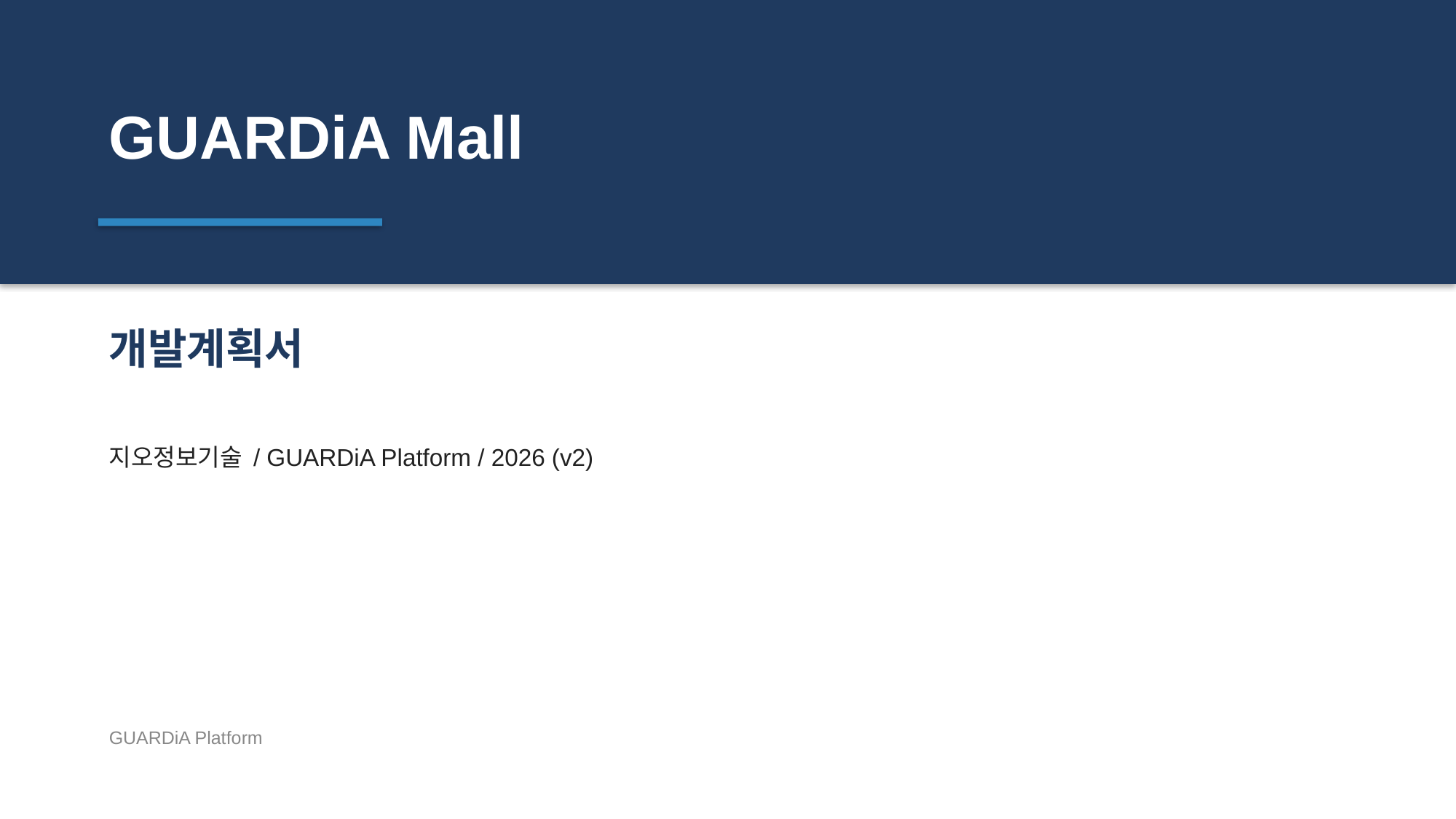

GUARDiA Mall

개발계획서
지오정보기술 / GUARDiA Platform / 2026 (v2)
GUARDiA Platform